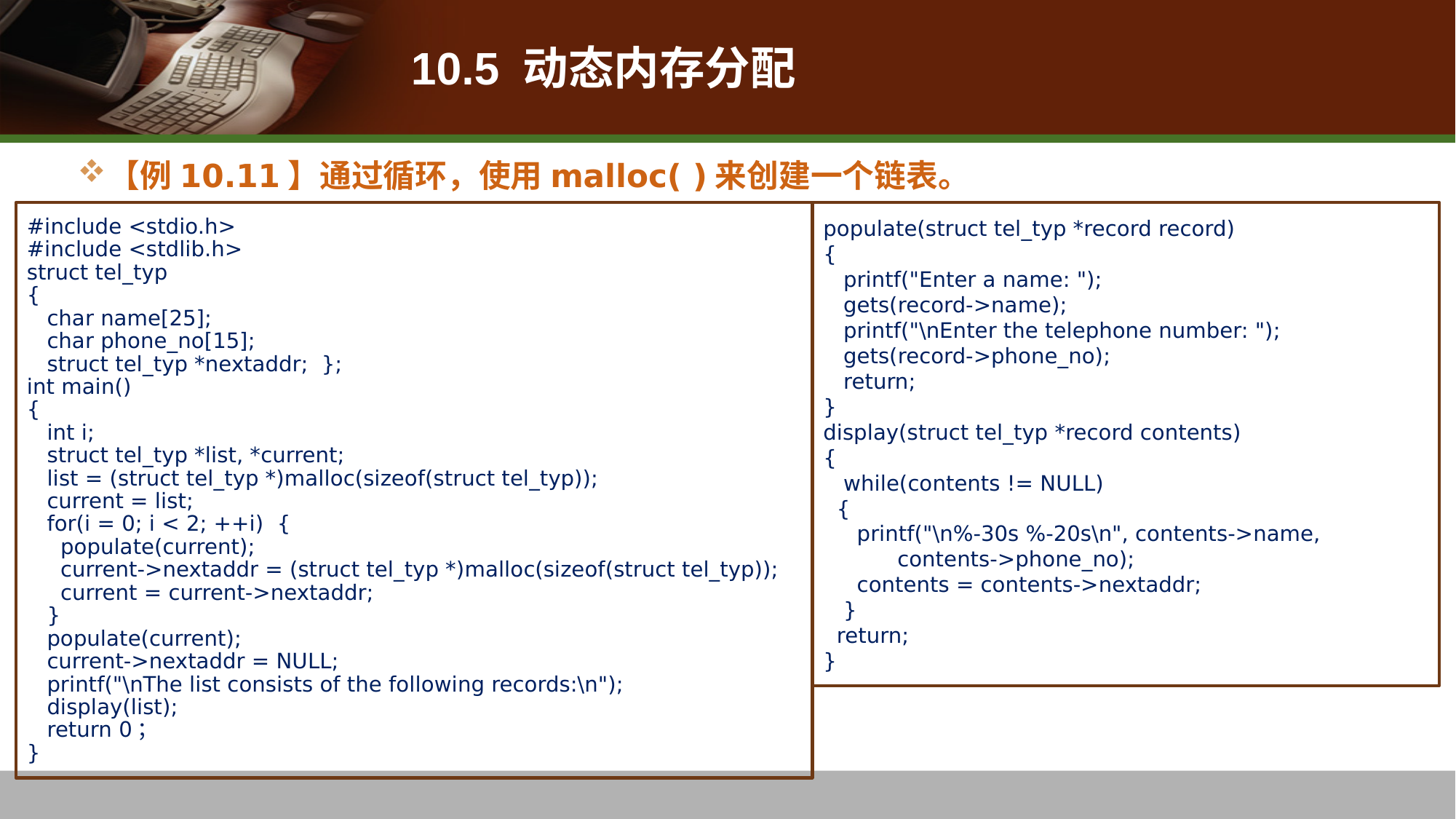

# 10.5 动态内存分配
【例10.11】通过循环，使用malloc( )来创建一个链表。
populate(struct tel_typ *record record)
{
   printf("Enter a name: ");
   gets(record->name);
   printf("\nEnter the telephone number: ");
   gets(record->phone_no);
   return;
}
display(struct tel_typ *record contents)
{
   while(contents != NULL)
  {
     printf("\n%-30s %-20s\n", contents->name,
           contents->phone_no);
     contents = contents->nextaddr;
   }
  return;
}
#include <stdio.h>
#include <stdlib.h>
struct tel_typ
{
   char name[25];
   char phone_no[15];
   struct tel_typ *nextaddr;  };
int main()
{
   int i;
   struct tel_typ *list, *current;
   list = (struct tel_typ *)malloc(sizeof(struct tel_typ));
   current = list;
   for(i = 0; i < 2; ++i)  {
     populate(current);
     current->nextaddr = (struct tel_typ *)malloc(sizeof(struct tel_typ));
     current = current->nextaddr;
   }
   populate(current);
   current->nextaddr = NULL;
   printf("\nThe list consists of the following records:\n");
   display(list);
   return 0；
}